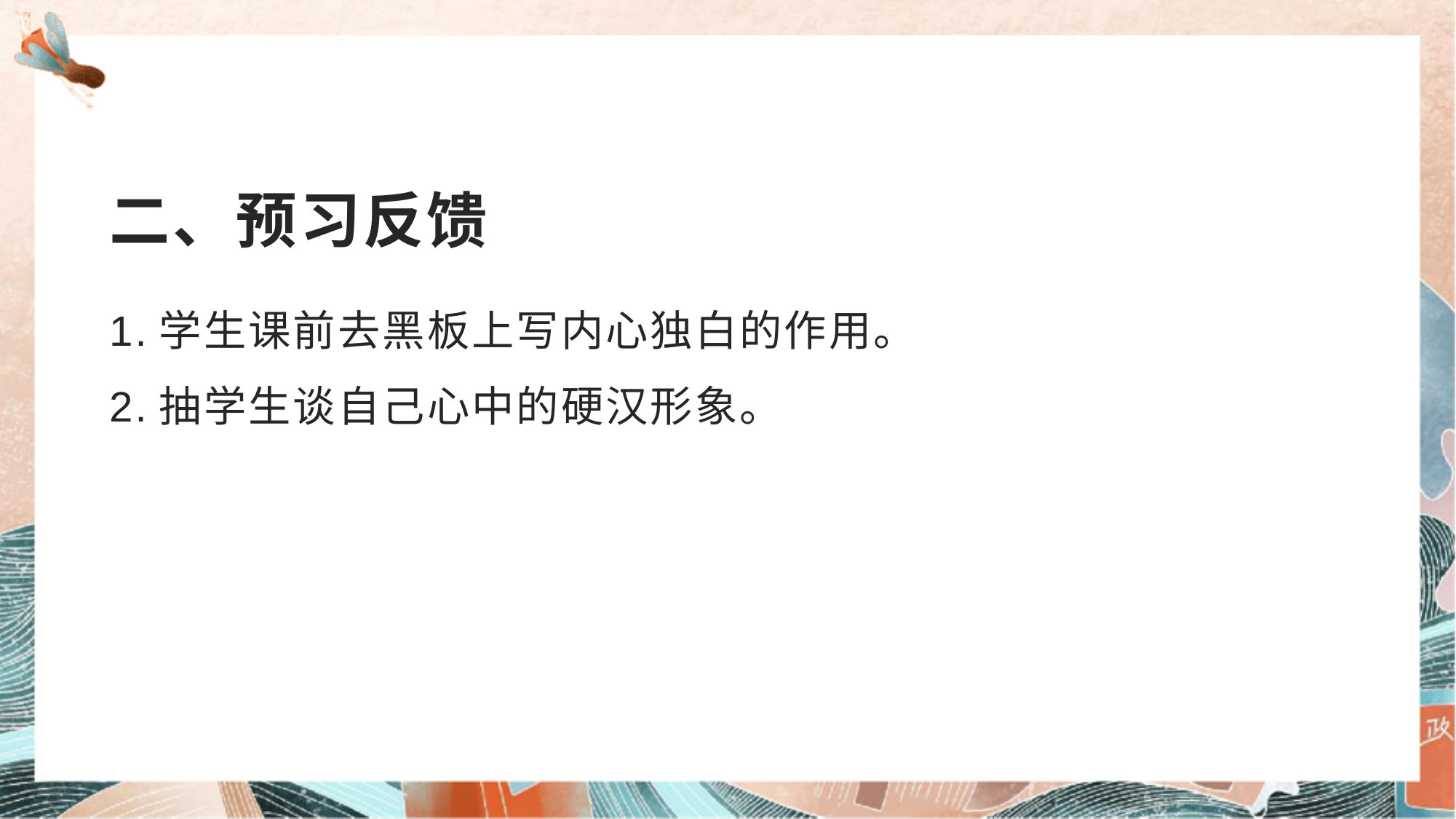

# 二、预习反馈
1.学生课前去黑板上写内心独白的作用。
2.抽学生谈自己心中的硬汉形象。